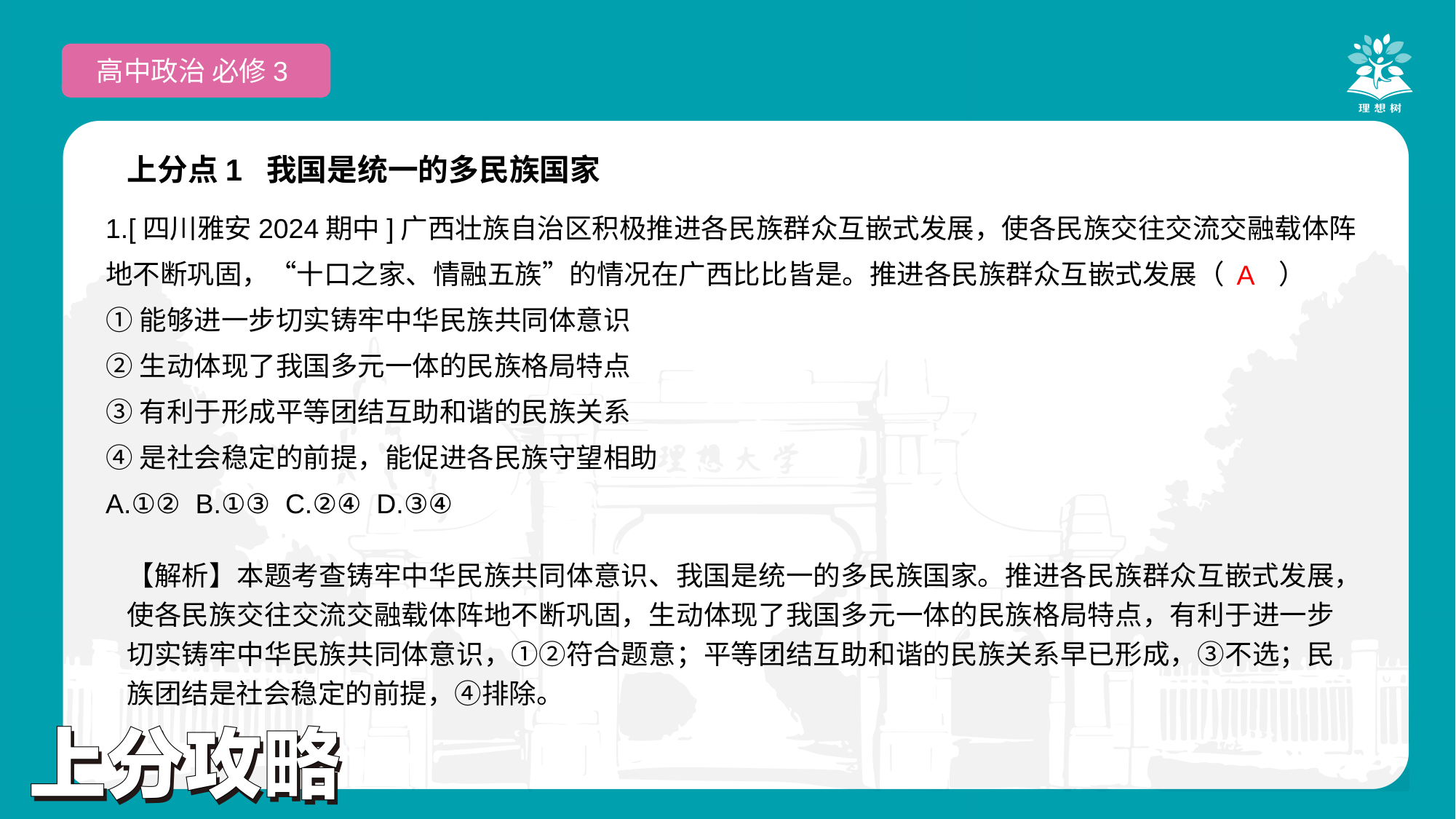

高中政治 必修3
上分点1  我国是统一的多民族国家
1.[四川雅安2024期中]广西壮族自治区积极推进各民族群众互嵌式发展，使各民族交往交流交融载体阵地不断巩固，“十口之家、情融五族”的情况在广西比比皆是。推进各民族群众互嵌式发展（　　）
①能够进一步切实铸牢中华民族共同体意识
②生动体现了我国多元一体的民族格局特点
③有利于形成平等团结互助和谐的民族关系
④是社会稳定的前提，能促进各民族守望相助
A.①②  B.①③  C.②④  D.③④
 A
【解析】本题考查铸牢中华民族共同体意识、我国是统一的多民族国家。推进各民族群众互嵌式发展，使各民族交往交流交融载体阵地不断巩固，生动体现了我国多元一体的民族格局特点，有利于进一步切实铸牢中华民族共同体意识，①②符合题意；平等团结互助和谐的民族关系早已形成，③不选；民族团结是社会稳定的前提，④排除。